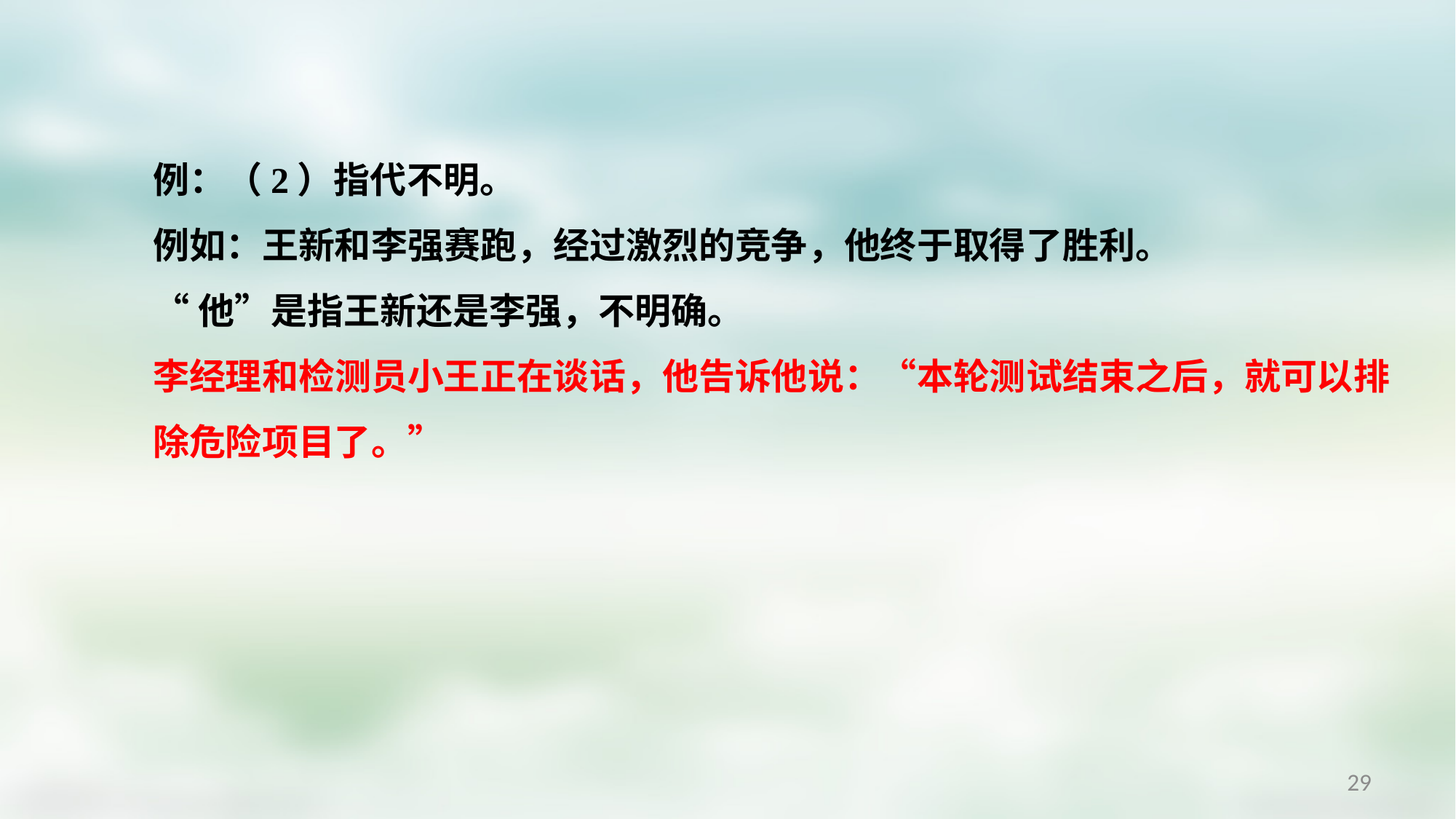

例：（2）指代不明。
例如：王新和李强赛跑，经过激烈的竞争，他终于取得了胜利。
“他”是指王新还是李强，不明确。
李经理和检测员小王正在谈话，他告诉他说：“本轮测试结束之后，就可以排除危险项目了。”

29